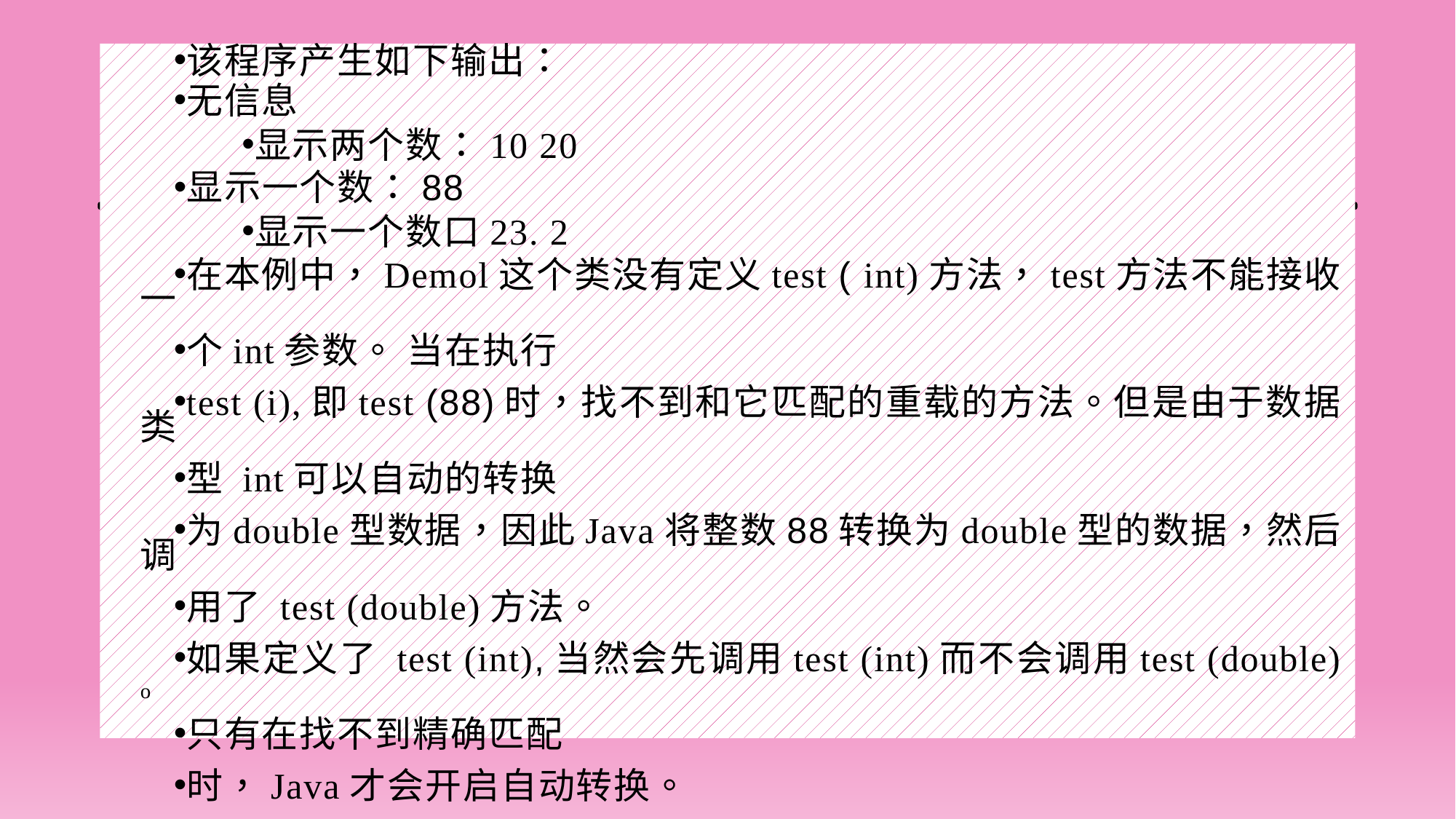

#
该程序产生如下输出：
无信息
显示两个数：10 20
显示一个数：88
显示一个数口23. 2
在本例中，Demol这个类没有定义test ( int)方法，test方法不能接收一
个int参数。 当在执行
test (i),即test (88)时，找不到和它匹配的重载的方法。但是由于数据类
型 int可以自动的转换
为double型数据，因此Java将整数88转换为double型的数据，然后调
用了 test (double)方法。
如果定义了 test (int),当然会先调用test (int)而不会调用test (double) o
只有在找不到精确匹配
时，Java才会开启自动转换。